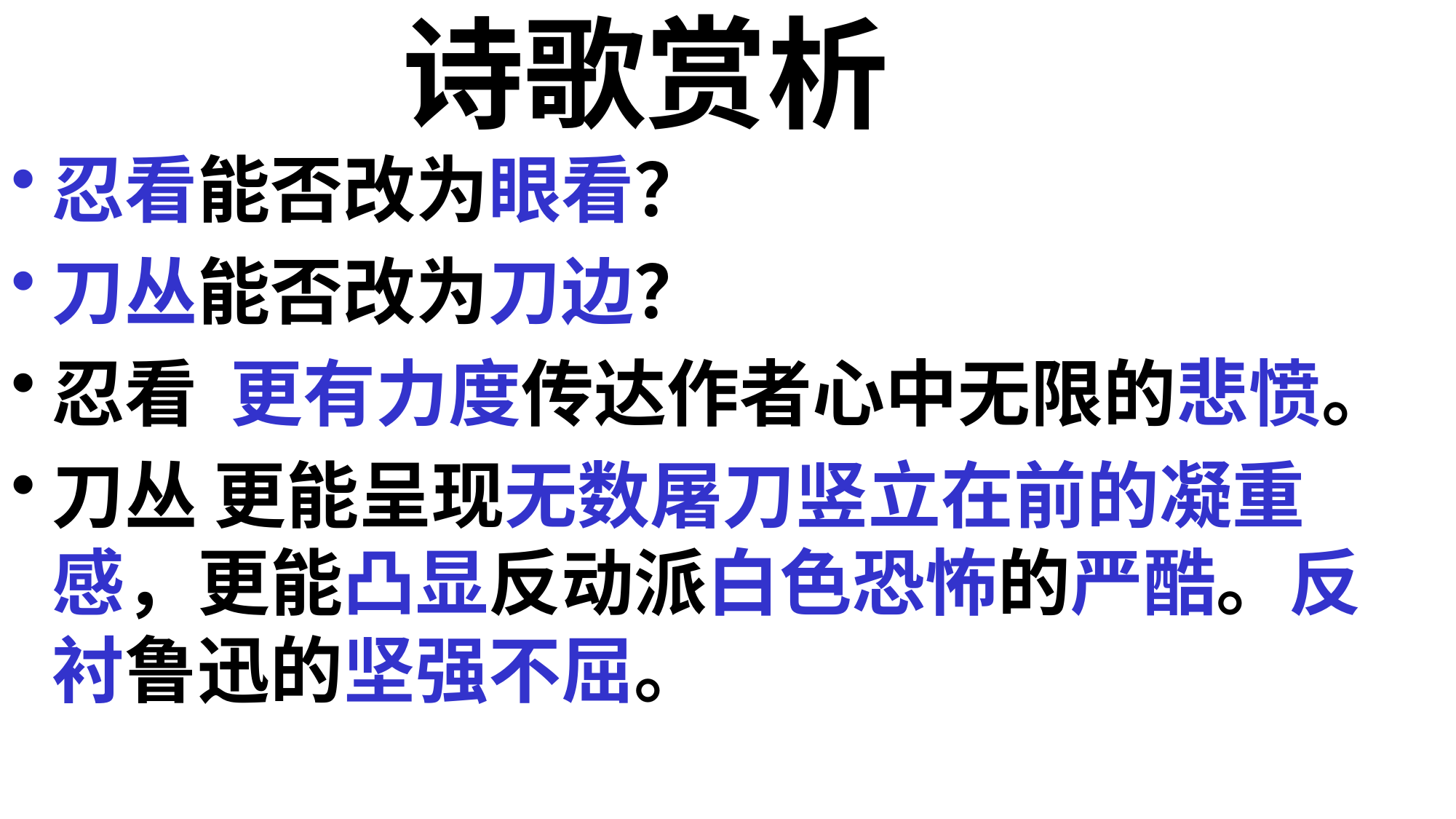

# 诗歌赏析
忍看能否改为眼看？
刀丛能否改为刀边？
忍看  更有力度传达作者心中无限的悲愤。
刀丛 更能呈现无数屠刀竖立在前的凝重感，更能凸显反动派白色恐怖的严酷。反衬鲁迅的坚强不屈。